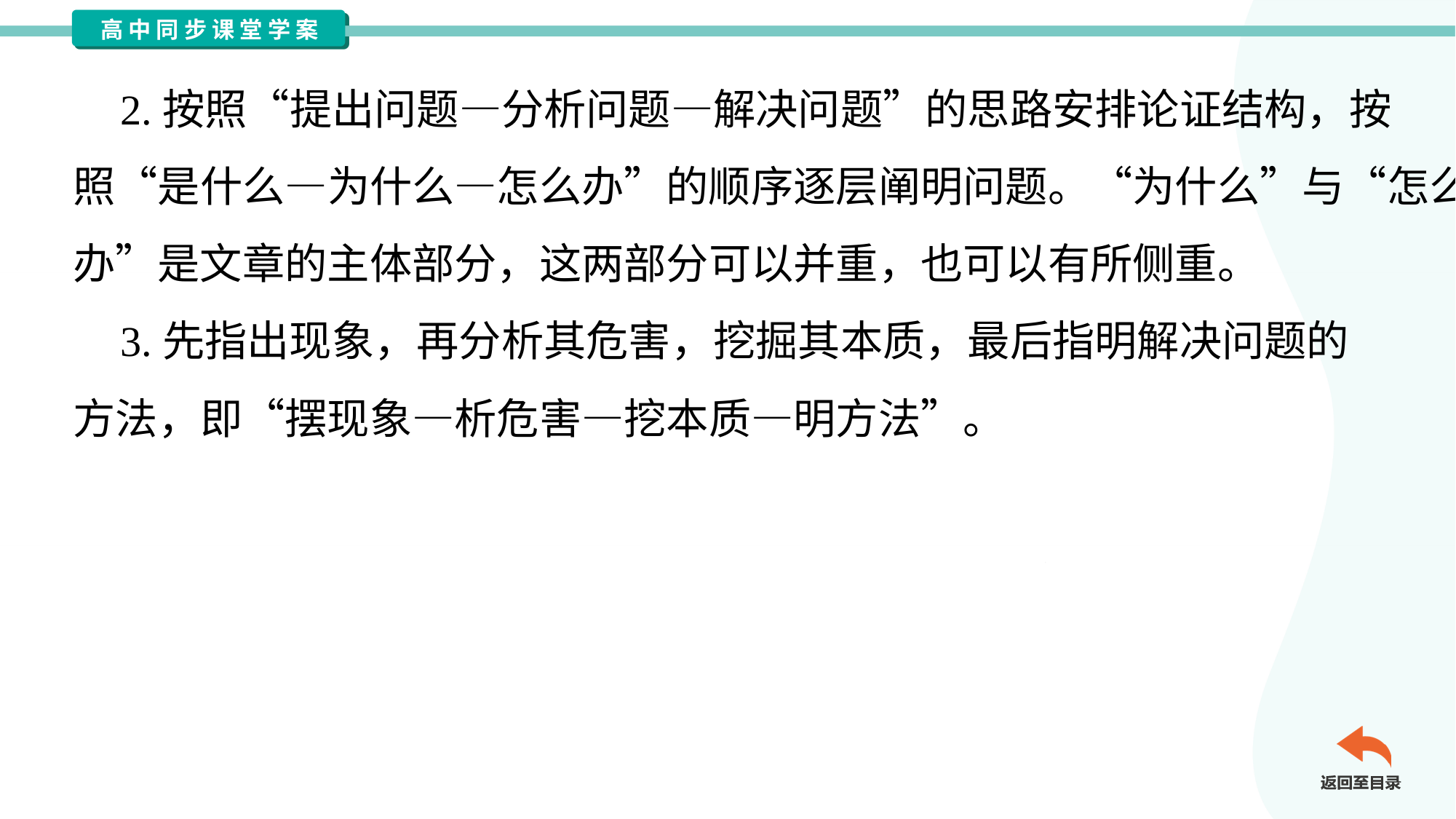

2.按照“提出问题—分析问题—解决问题”的思路安排论证结构，按
照“是什么—为什么—怎么办”的顺序逐层阐明问题。“为什么”与“怎么
办”是文章的主体部分，这两部分可以并重，也可以有所侧重。
    3.先指出现象，再分析其危害，挖掘其本质，最后指明解决问题的
方法，即“摆现象—析危害—挖本质—明方法”。